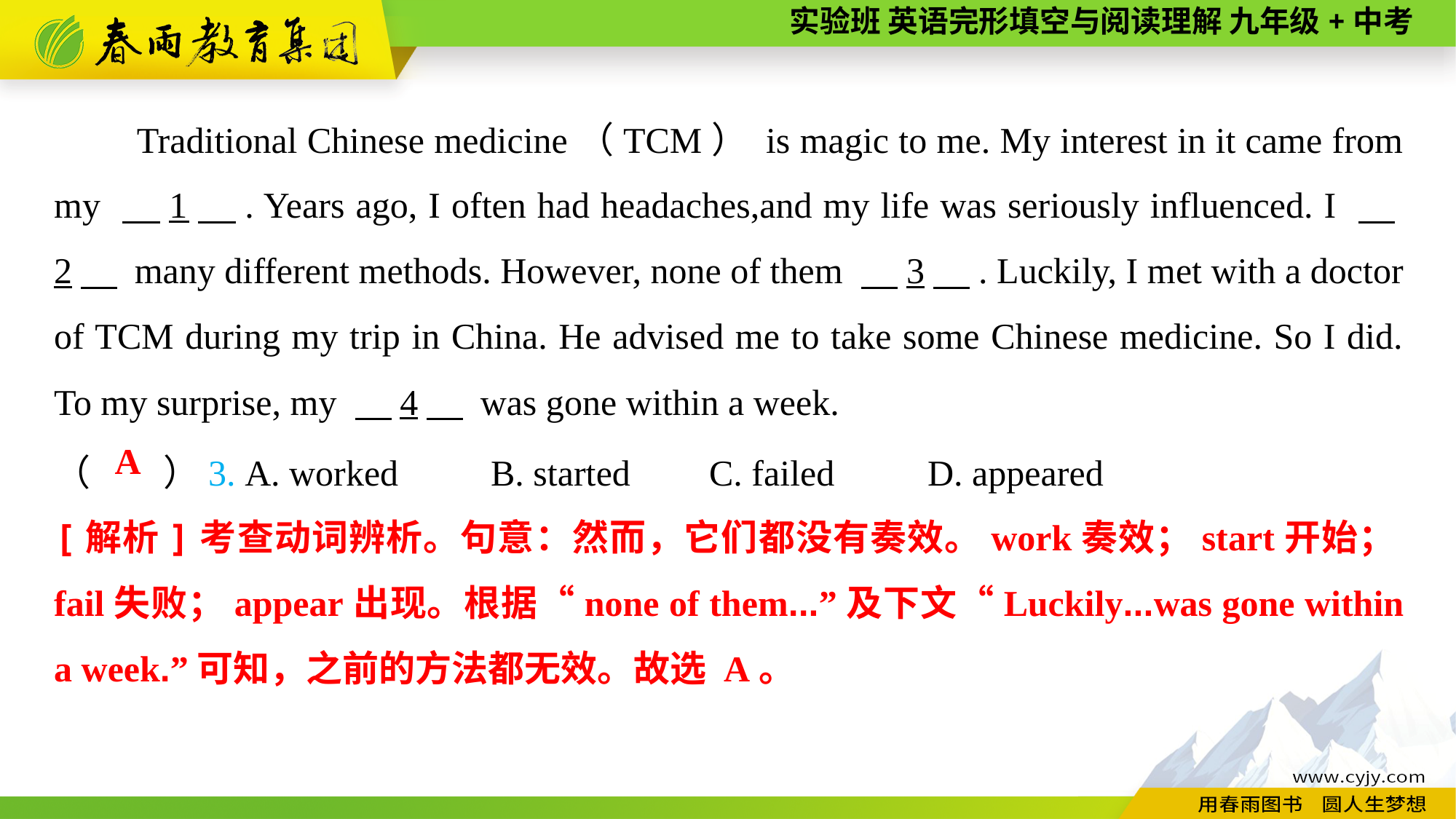

Traditional Chinese medicine（TCM） is magic to me. My interest in it came from my 　1　. Years ago, I often had headaches,and my life was seriously influenced. I 　2　 many different methods. However, none of them 　3　. Luckily, I met with a doctor of TCM during my trip in China. He advised me to take some Chinese medicine. So I did. To my surprise, my 　4　 was gone within a week.
（　　）3. A. worked	B. started	C. failed	D. appeared
A
[解析]考查动词辨析。句意：然而，它们都没有奏效。work奏效；start开始；fail失败；appear出现。根据“none of them...”及下文“Luckily...was gone within a week.”可知，之前的方法都无效。故选 A。